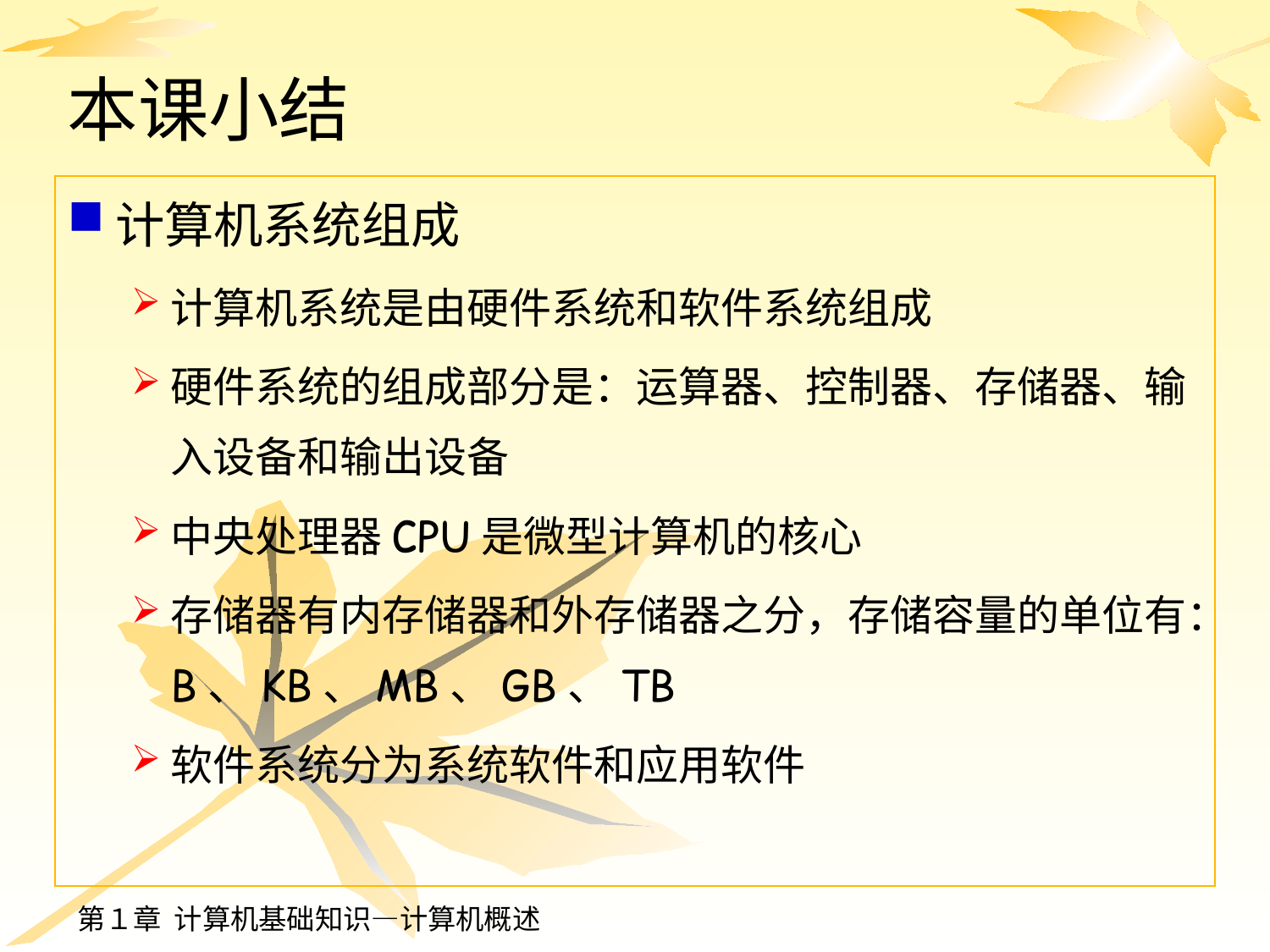

# 本课小结
计算机系统组成
计算机系统是由硬件系统和软件系统组成
硬件系统的组成部分是：运算器、控制器、存储器、输入设备和输出设备
中央处理器CPU是微型计算机的核心
存储器有内存储器和外存储器之分，存储容量的单位有：B、KB、MB、GB、TB
软件系统分为系统软件和应用软件